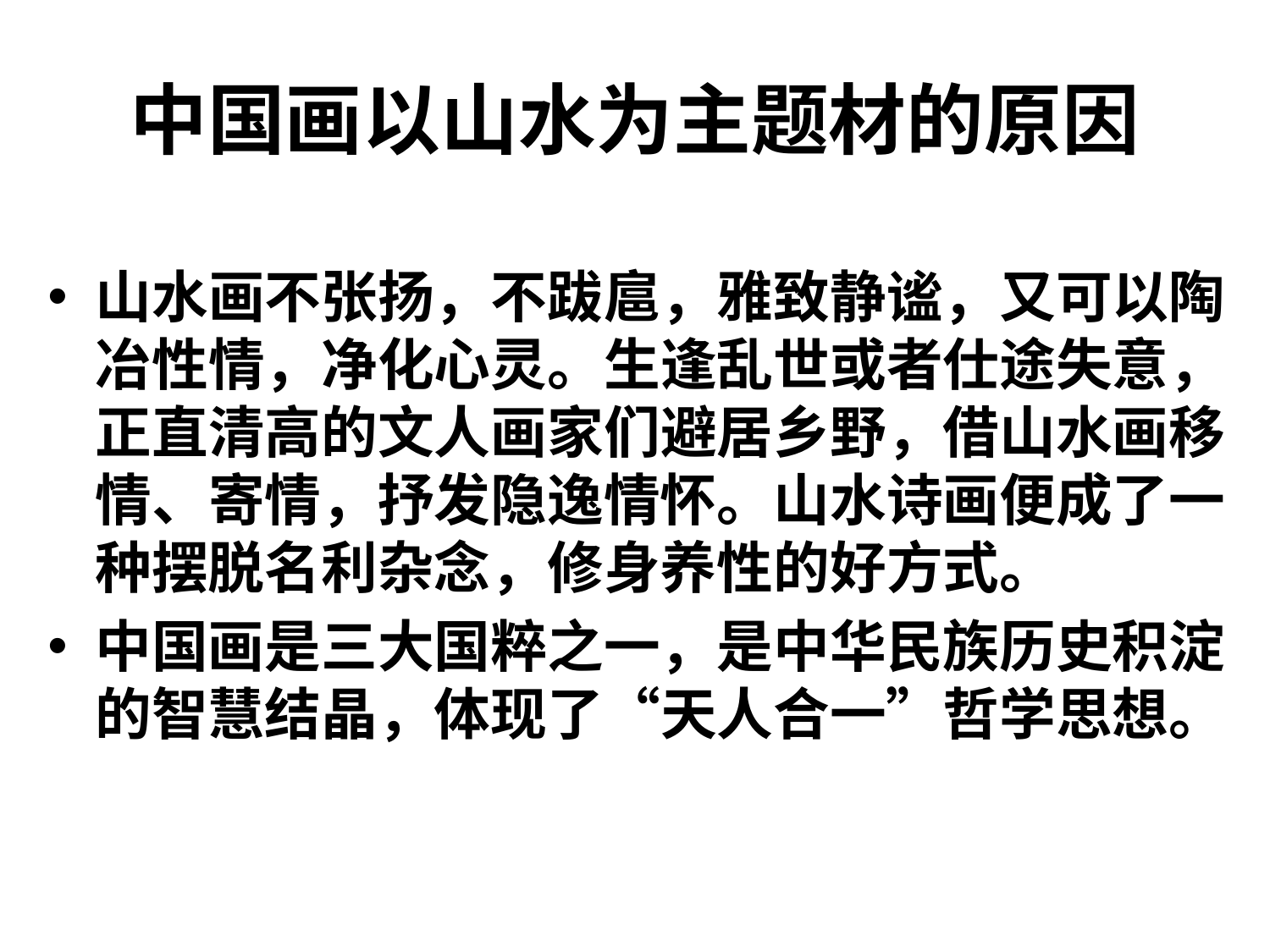

# 中国画以山水为主题材的原因

山水画不张扬，不跋扈，雅致静谧，又可以陶冶性情，净化心灵。生逢乱世或者仕途失意，正直清高的文人画家们避居乡野，借山水画移情、寄情，抒发隐逸情怀。山水诗画便成了一种摆脱名利杂念，修身养性的好方式。
中国画是三大国粹之一，是中华民族历史积淀的智慧结晶，体现了“天人合一”哲学思想。